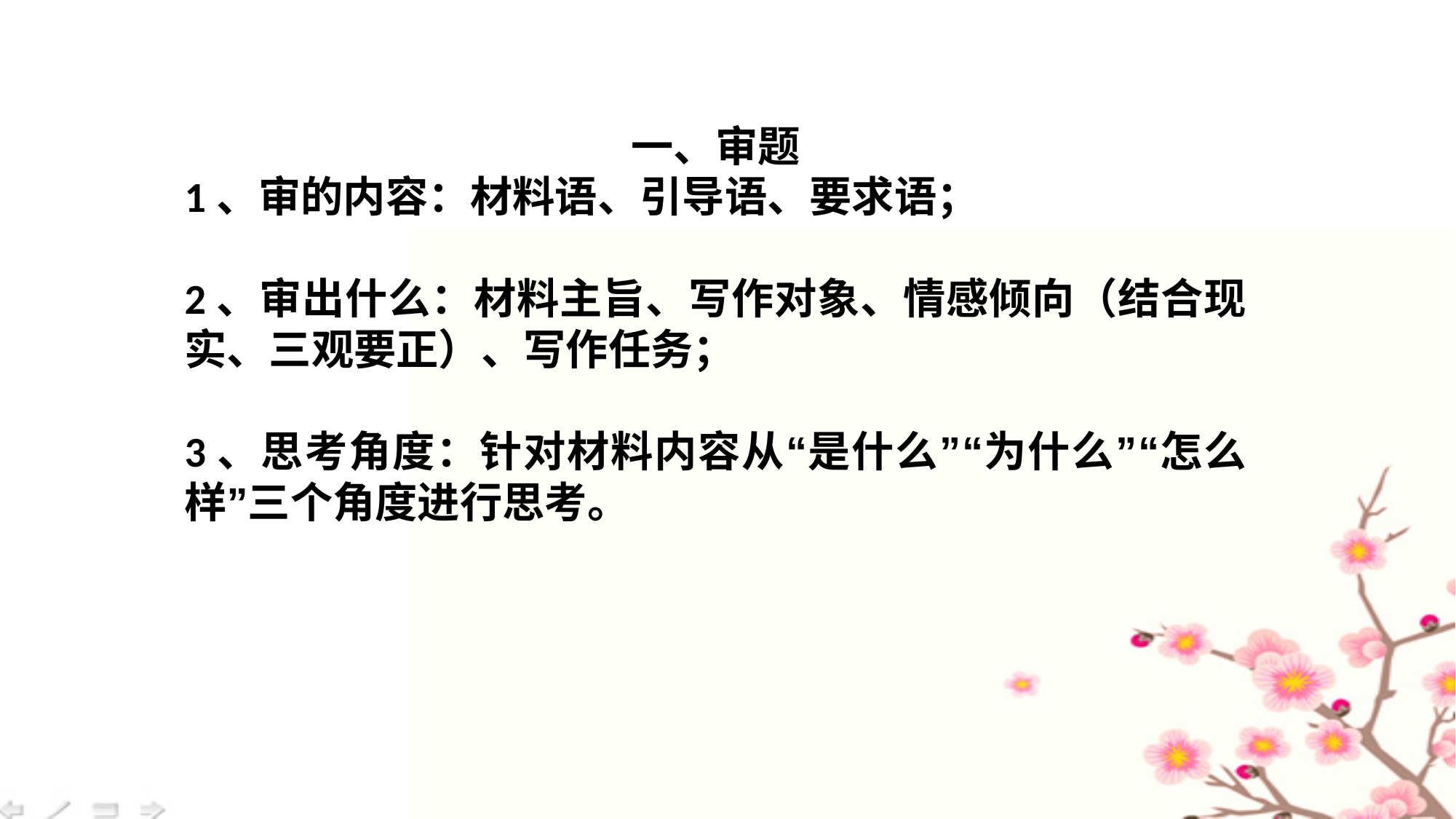

一、审题
1、审的内容：材料语、引导语、要求语；

2、审出什么：材料主旨、写作对象、情感倾向（结合现实、三观要正）、写作任务；

3、思考角度：针对材料内容从“是什么”“为什么”“怎么样”三个角度进行思考。